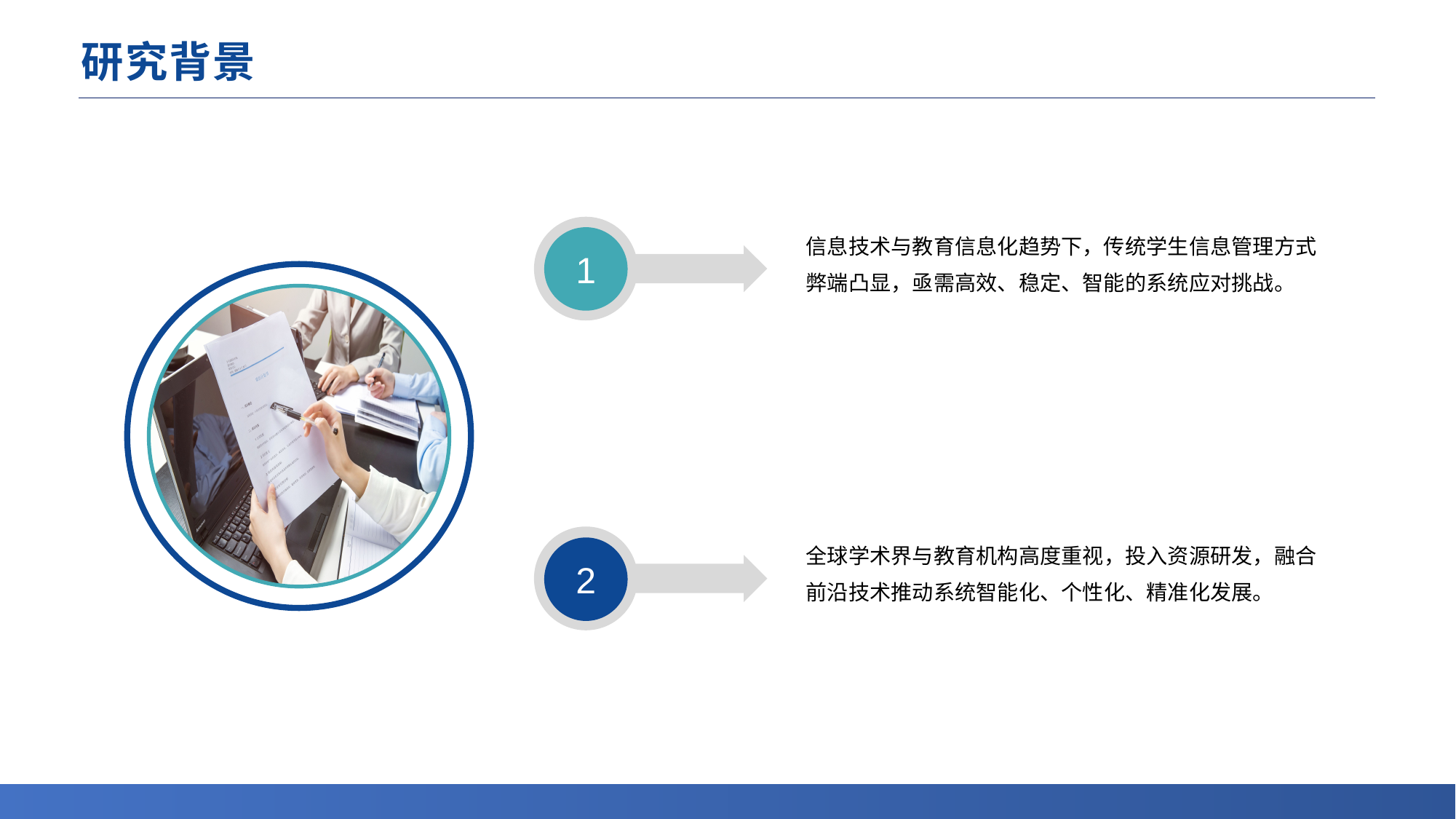

# 研究背景
信息技术与教育信息化趋势下，传统学生信息管理方式弊端凸显，亟需高效、稳定、智能的系统应对挑战。

1

意义

全球学术界与教育机构高度重视，投入资源研发，融合前沿技术推动系统智能化、个性化、精准化发展。
2